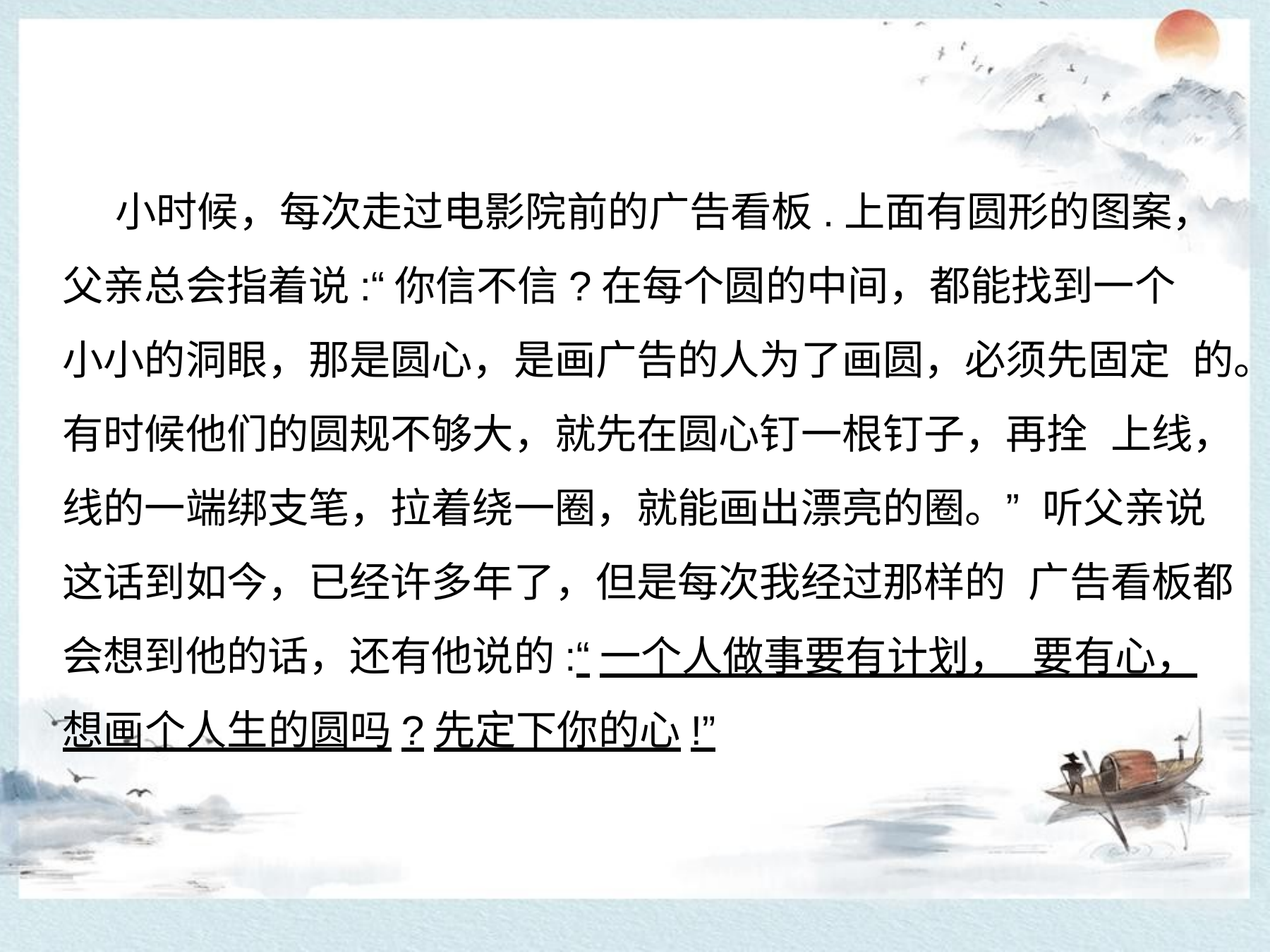

小时候，每次走过电影院前的广告看板.上面有圆形的图案，  父亲总会指着说:“你信不信?在每个圆的中间，都能找到一个  小小的洞眼，那是圆心，是画广告的人为了画圆，必须先固定  的。有时候他们的圆规不够大，就先在圆心钉一根钉子，再拴  上线，线的一端绑支笔，拉着绕一圈，就能画出漂亮的圈。”  听父亲说这话到如今，已经许多年了，但是每次我经过那样的  广告看板都会想到他的话，还有他说的:“一个人做事要有计划，  要有心，想画个人生的圆吗?先定下你的心!”